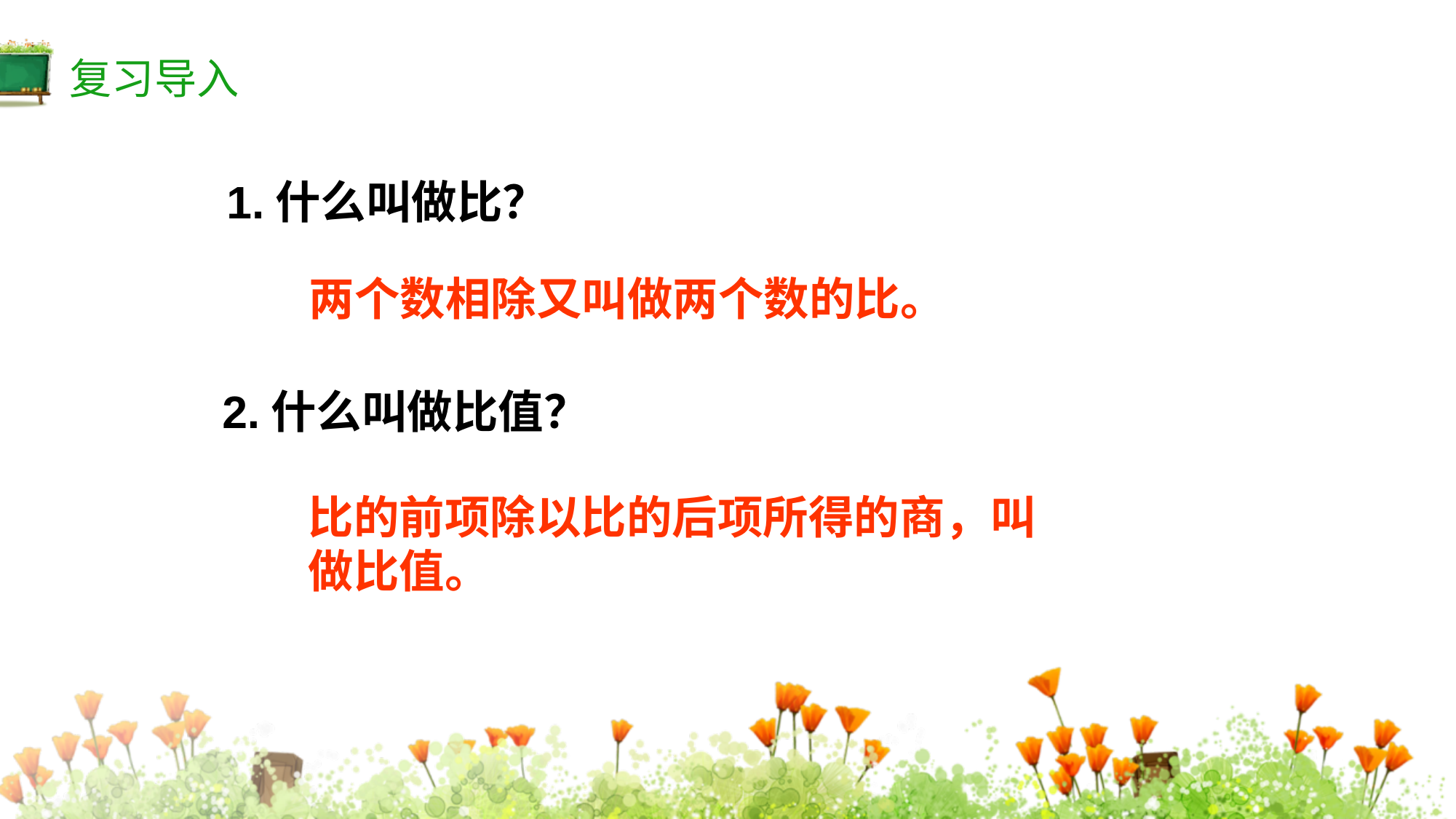

复习导入
1.什么叫做比？
两个数相除又叫做两个数的比。
2.什么叫做比值？
比的前项除以比的后项所得的商，叫做比值。